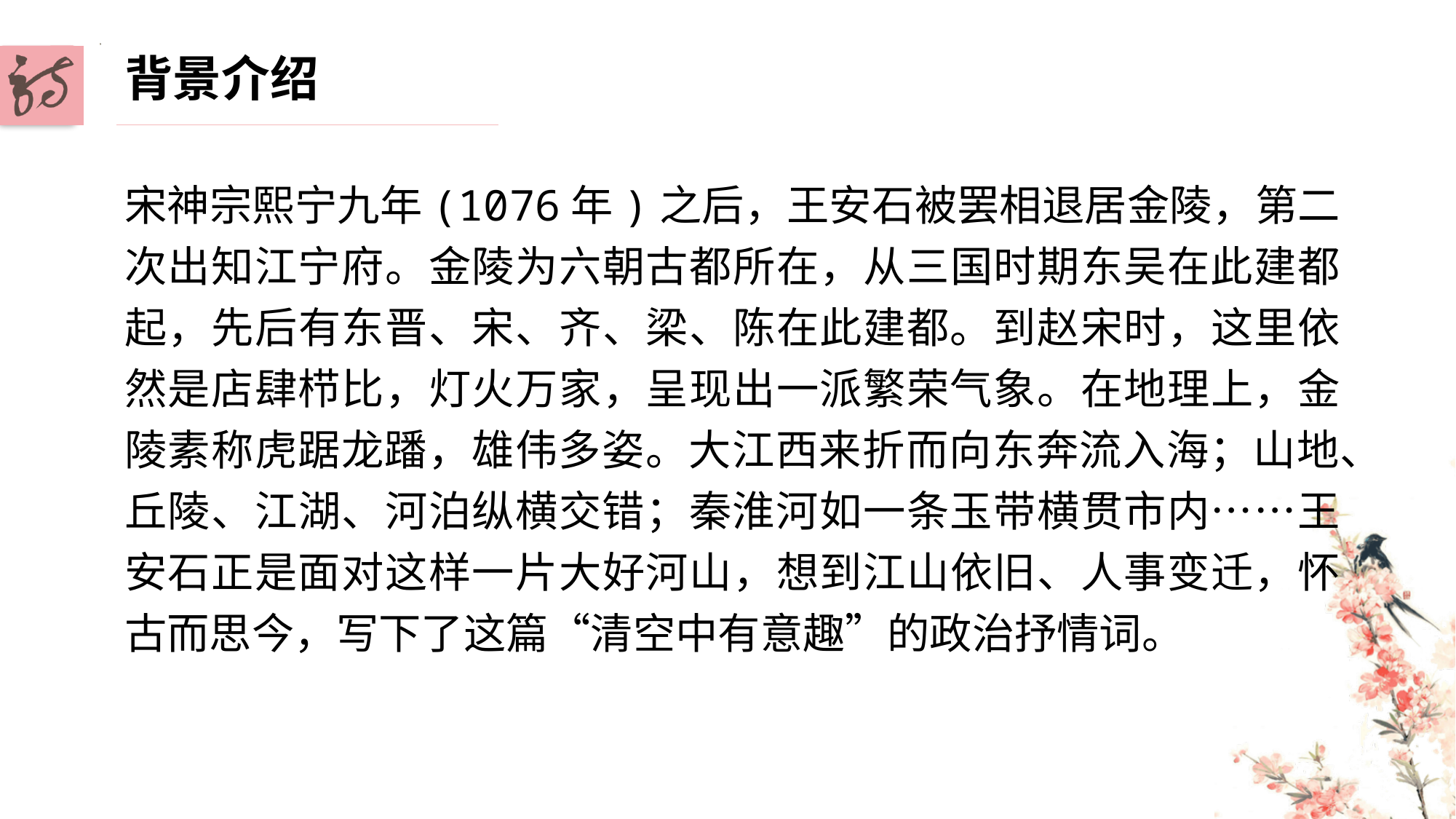

背景介绍
宋神宗熙宁九年(1076年)之后，王安石被罢相退居金陵，第二次出知江宁府。金陵为六朝古都所在，从三国时期东吴在此建都起，先后有东晋、宋、齐、梁、陈在此建都。到赵宋时，这里依然是店肆栉比，灯火万家，呈现出一派繁荣气象。在地理上，金陵素称虎踞龙蹯，雄伟多姿。大江西来折而向东奔流入海；山地、丘陵、江湖、河泊纵横交错；秦淮河如一条玉带横贯市内……王安石正是面对这样一片大好河山，想到江山依旧、人事变迁，怀古而思今，写下了这篇“清空中有意趣”的政治抒情词。